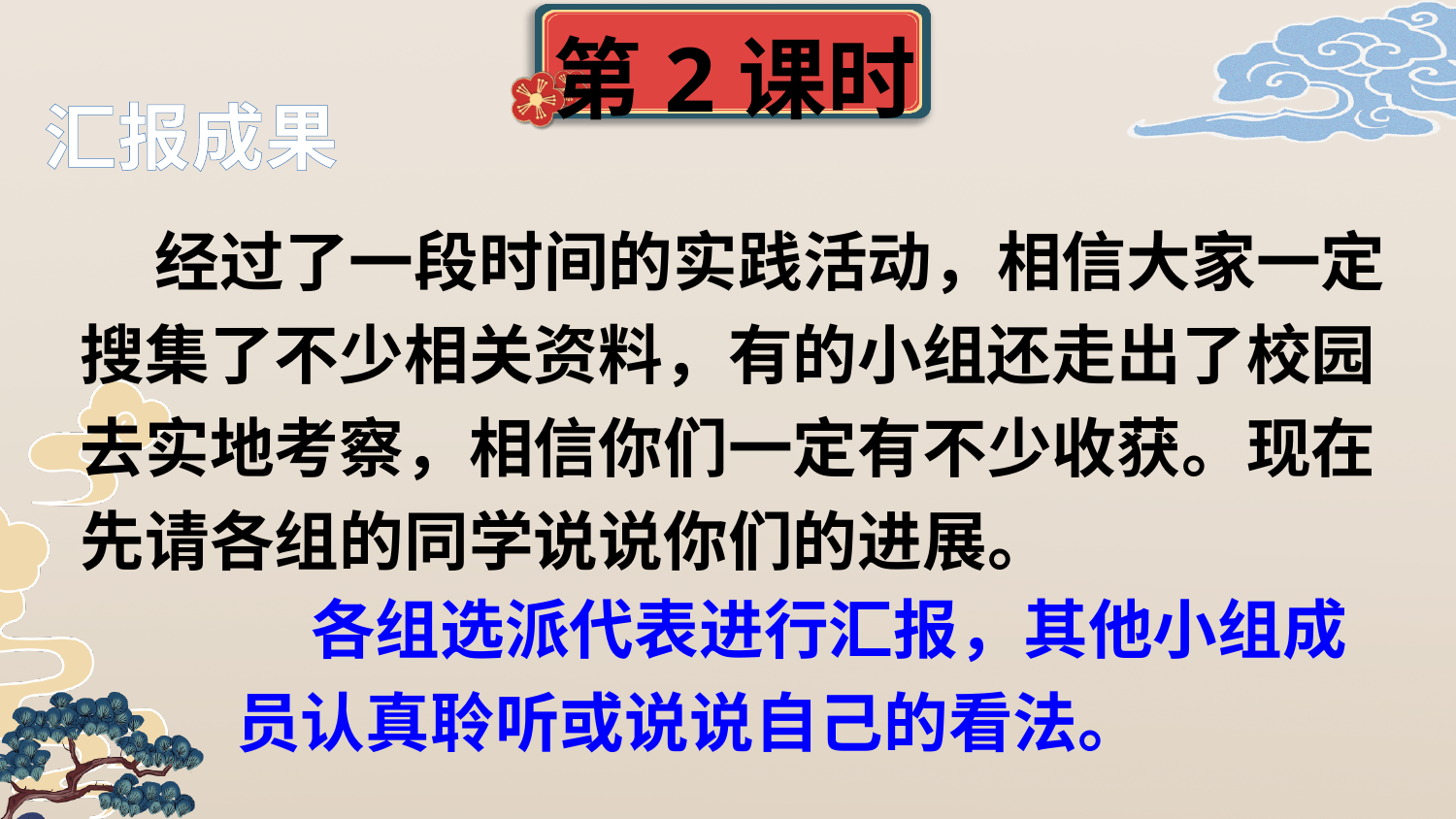

第2课时
汇报成果
    经过了一段时间的实践活动，相信大家一定搜集了不少相关资料，有的小组还走出了校园去实地考察，相信你们一定有不少收获。现在先请各组的同学说说你们的进展。
    各组选派代表进行汇报，其他小组成员认真聆听或说说自己的看法。